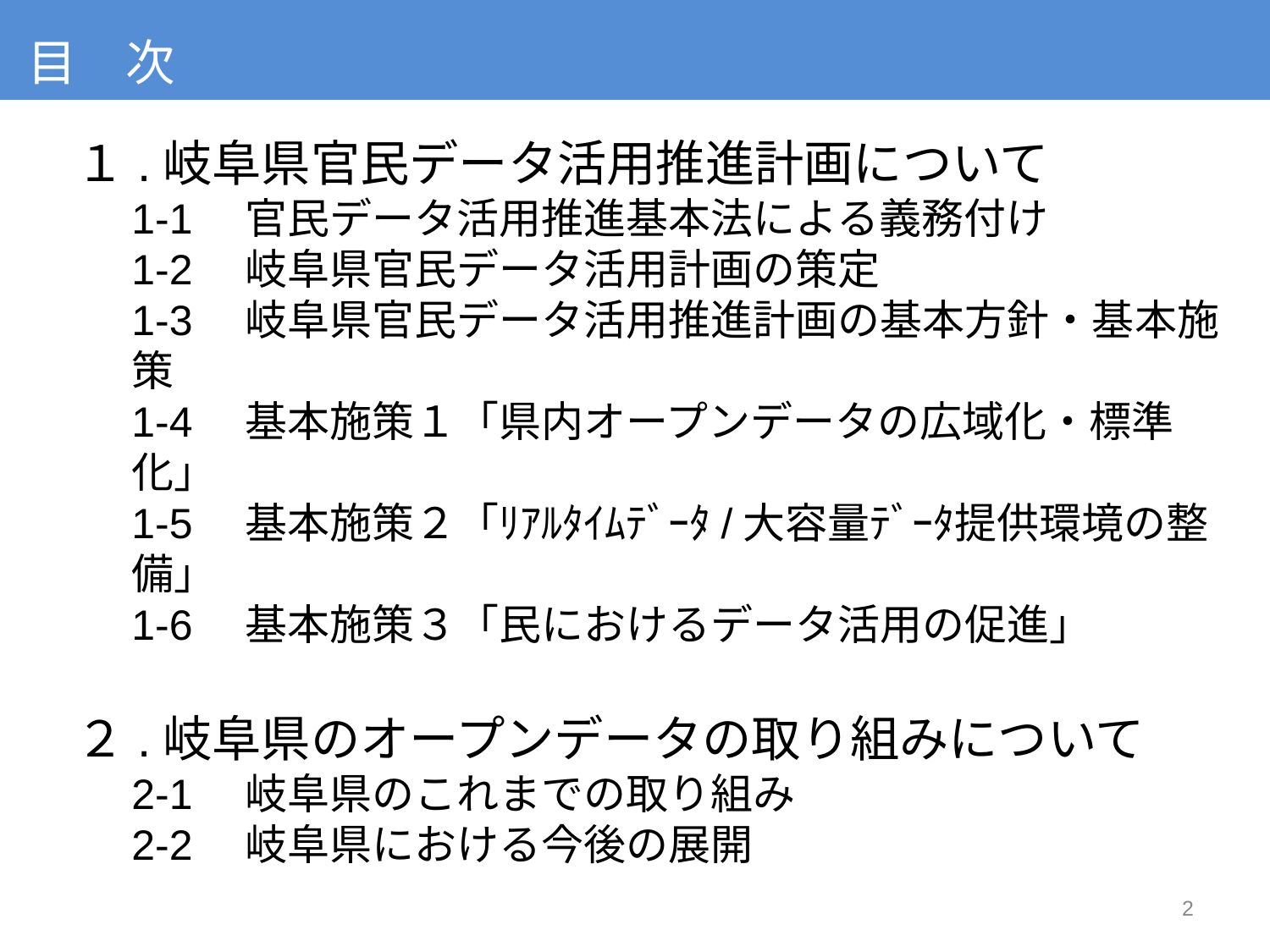

目　次
１.岐阜県官民データ活用推進計画について
1-1　官民データ活用推進基本法による義務付け
1-2　岐阜県官民データ活用計画の策定
1-3　岐阜県官民データ活用推進計画の基本方針・基本施策
1-4　基本施策１「県内オープンデータの広域化・標準化」
1-5　基本施策２「ﾘｱﾙﾀｲﾑﾃﾞｰﾀ/大容量ﾃﾞｰﾀ提供環境の整備」
1-6　基本施策３「民におけるデータ活用の促進」

２.岐阜県のオープンデータの取り組みについて
2-1　岐阜県のこれまでの取り組み
2-2　岐阜県における今後の展開
2